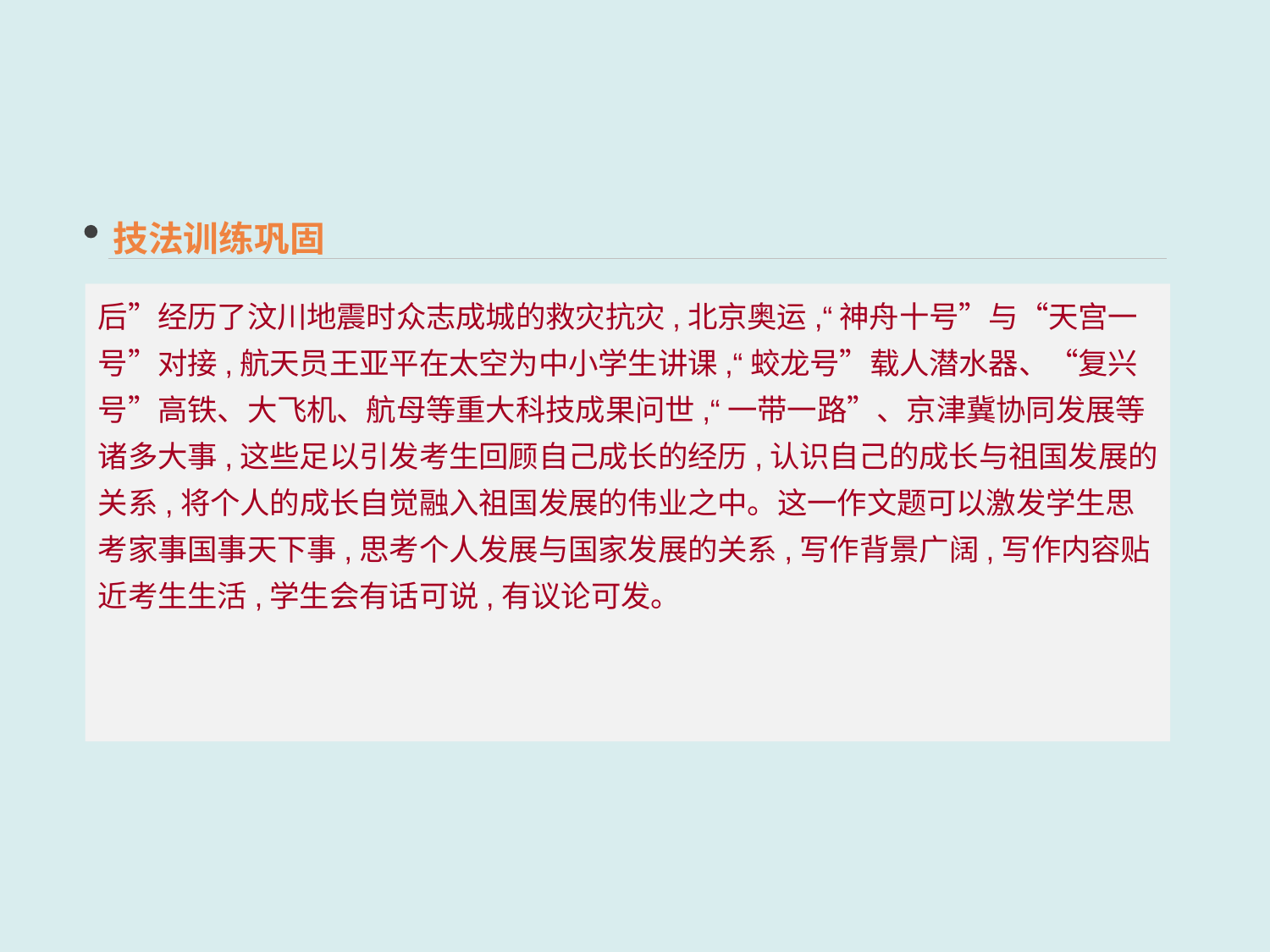

技法训练巩固

后”经历了汶川地震时众志成城的救灾抗灾,北京奥运,“神舟十号”与“天宫一号”对接,航天员王亚平在太空为中小学生讲课,“蛟龙号”载人潜水器、“复兴号”高铁、大飞机、航母等重大科技成果问世,“一带一路”、京津冀协同发展等诸多大事,这些足以引发考生回顾自己成长的经历,认识自己的成长与祖国发展的关系,将个人的成长自觉融入祖国发展的伟业之中。这一作文题可以激发学生思考家事国事天下事,思考个人发展与国家发展的关系,写作背景广阔,写作内容贴近考生生活,学生会有话可说,有议论可发。